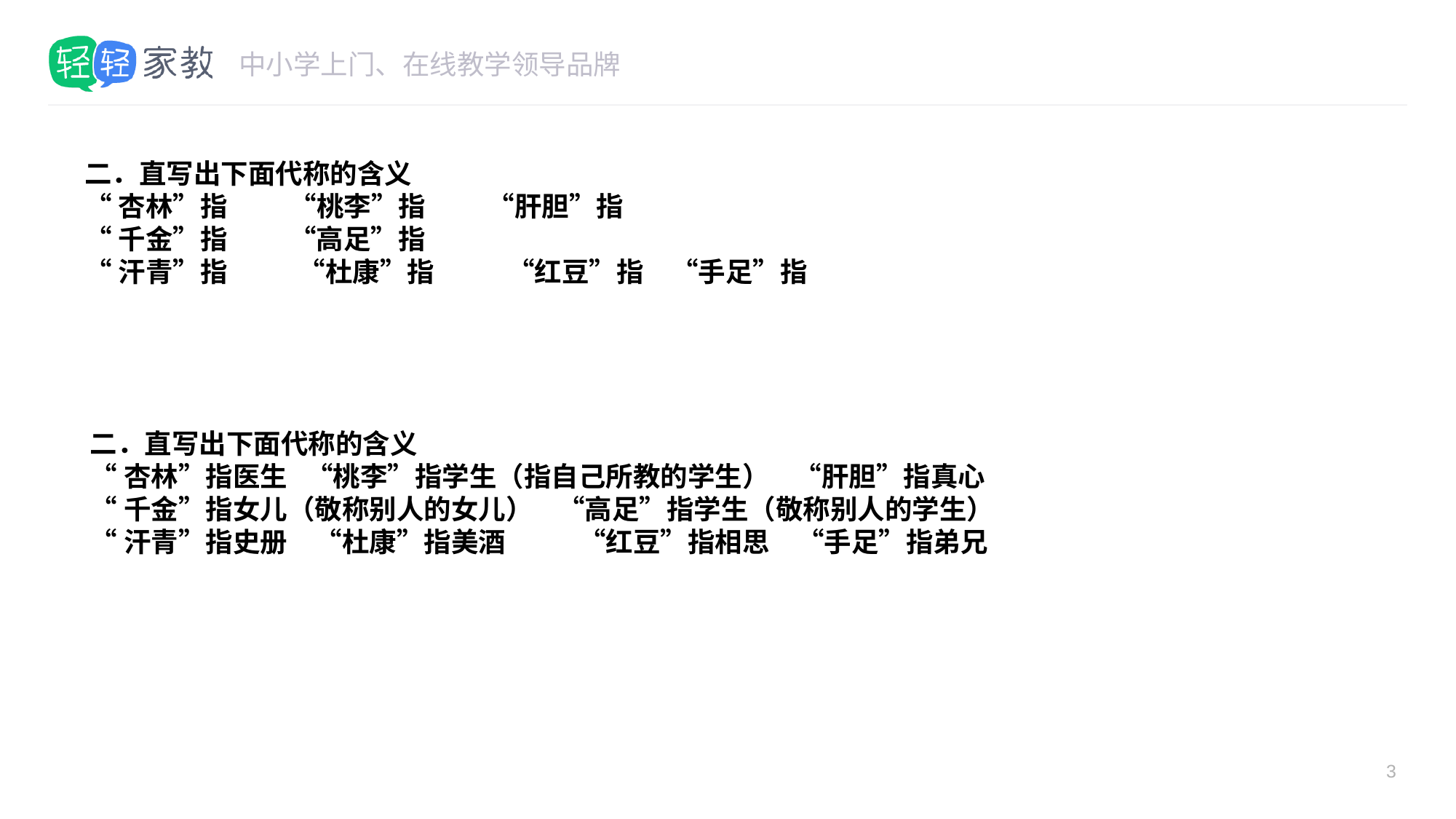

#
二．直写出下面代称的含义
“杏林”指          “桃李”指          “肝胆”指
“千金”指          “高足”指
“汗青”指　       “杜康”指　   　“红豆”指　“手足”指

二．直写出下面代称的含义
“杏林”指医生   “桃李”指学生（指自己所教的学生）    “肝胆”指真心
“千金”指女儿（敬称别人的女儿）    “高足”指学生（敬称别人的学生）
“汗青”指史册　“杜康”指美酒　   　“红豆”指相思　“手足”指弟兄

3